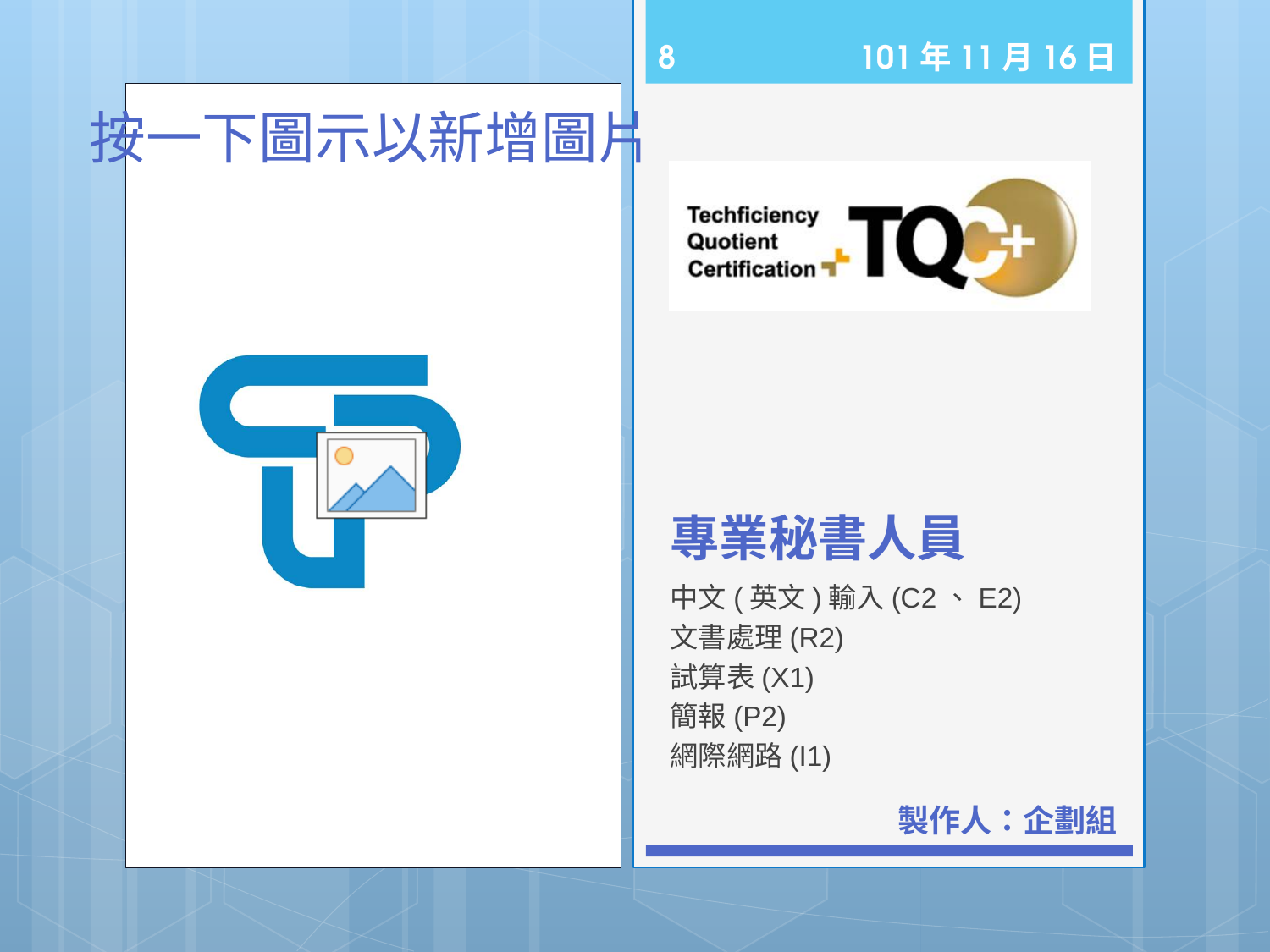

8
101年11月16日

# 專業秘書人員
中文(英文)輸入(C2、E2)
文書處理(R2)
試算表(X1)
簡報(P2)
網際網路(I1)
製作人：企劃組